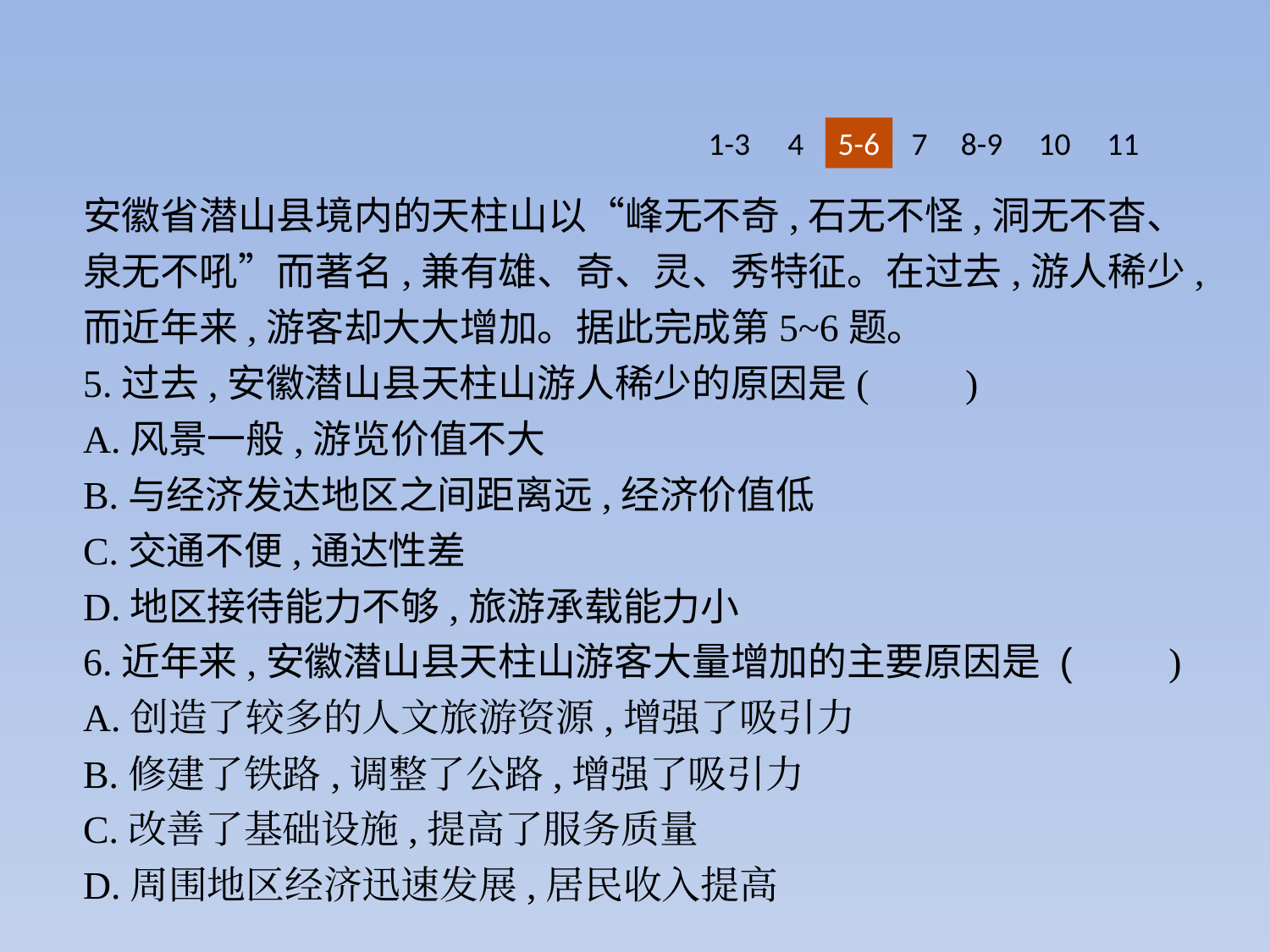

1-3
4
5-6
7
8-9
10
11
安徽省潜山县境内的天柱山以“峰无不奇,石无不怪,洞无不杳、泉无不吼”而著名,兼有雄、奇、灵、秀特征。在过去,游人稀少,而近年来,游客却大大增加。据此完成第5~6题。
5.过去,安徽潜山县天柱山游人稀少的原因是(　　)
A.风景一般,游览价值不大
B.与经济发达地区之间距离远,经济价值低
C.交通不便,通达性差
D.地区接待能力不够,旅游承载能力小
6.近年来,安徽潜山县天柱山游客大量增加的主要原因是 (　　)
A.创造了较多的人文旅游资源,增强了吸引力
B.修建了铁路,调整了公路,增强了吸引力
C.改善了基础设施,提高了服务质量
D.周围地区经济迅速发展,居民收入提高